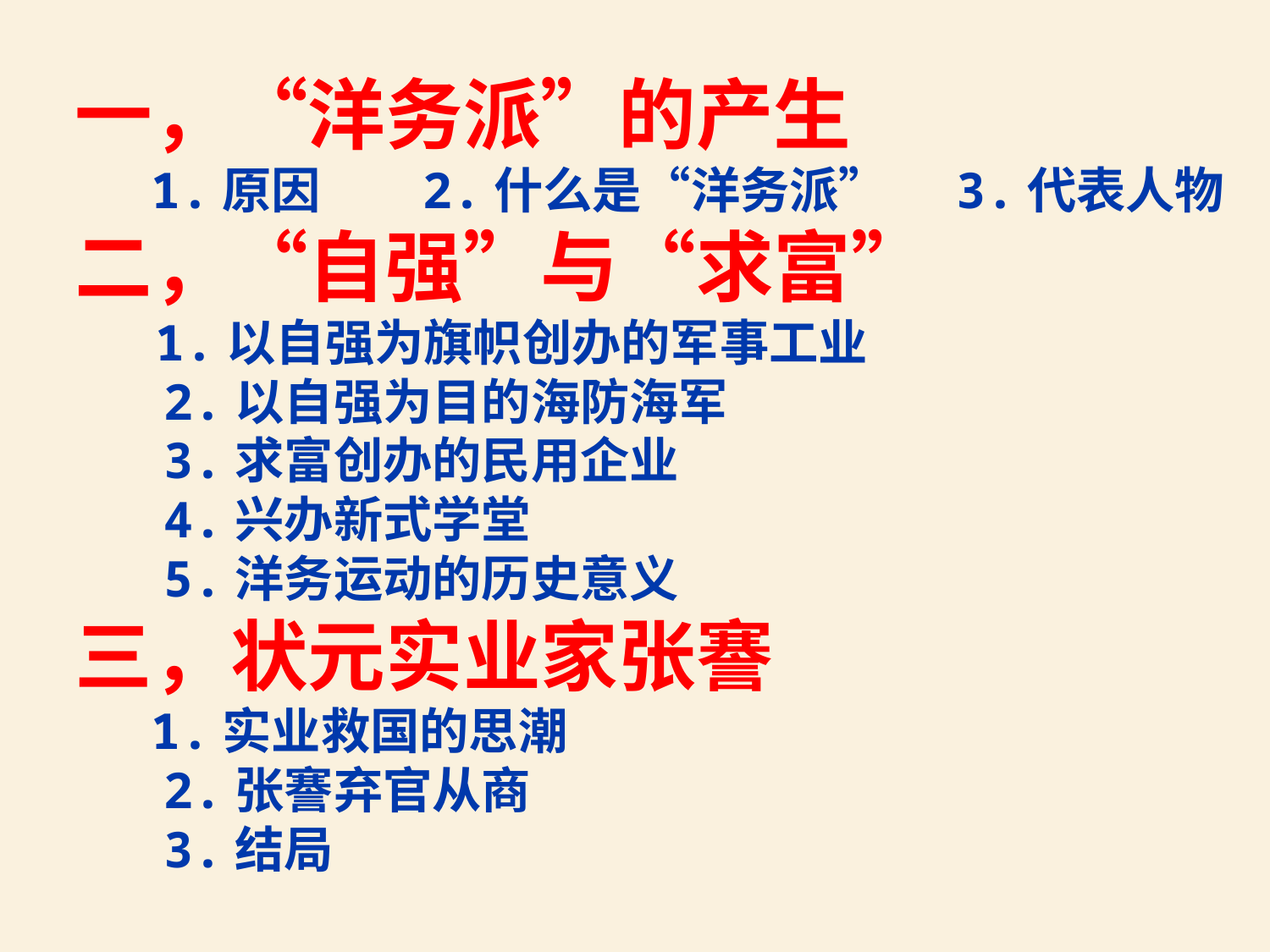

一，“洋务派”的产生
   1.原因        2.什么是“洋务派”     3.代表人物
二，“自强”与“求富”
   1.以自强为旗帜创办的军事工业
   2.以自强为目的海防海军
   3.求富创办的民用企业
   4.兴办新式学堂
   5.洋务运动的历史意义
三，状元实业家张謇
   1.实业救国的思潮
   2.张謇弃官从商
   3.结局